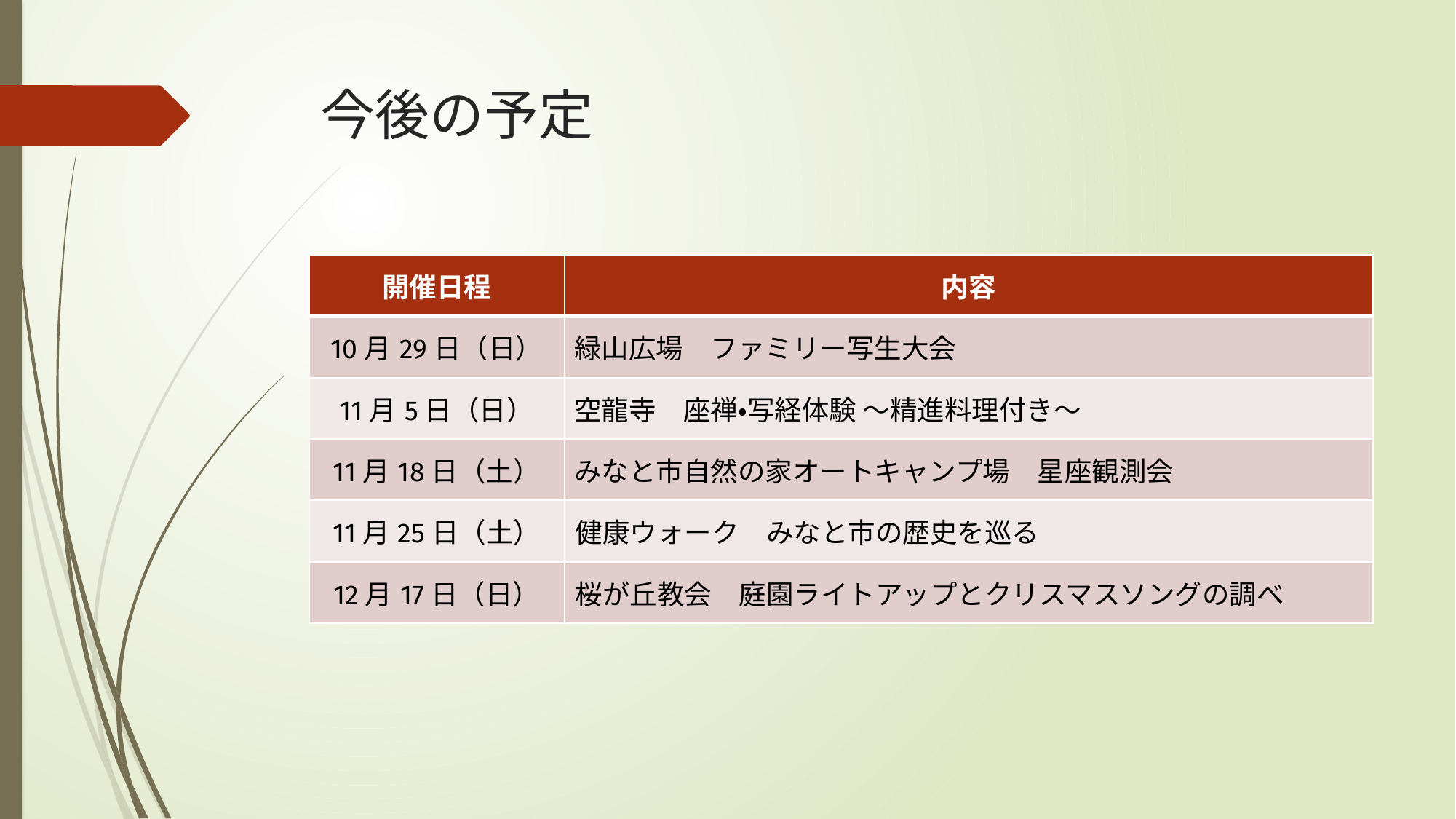

# 今後の予定
| 開催日程 | 内容 |
| --- | --- |
| 10月29日（日） | 緑山広場　ファミリー写生大会 |
| 11月5日（日） | 空龍寺　座禅・写経体験 ～精進料理付き～ |
| 11月18日（土） | みなと市自然の家オートキャンプ場　星座観測会 |
| 11月25日（土） | 健康ウォーク　みなと市の歴史を巡る |
| 12月17日（日） | 桜が丘教会　庭園ライトアップとクリスマスソングの調べ |